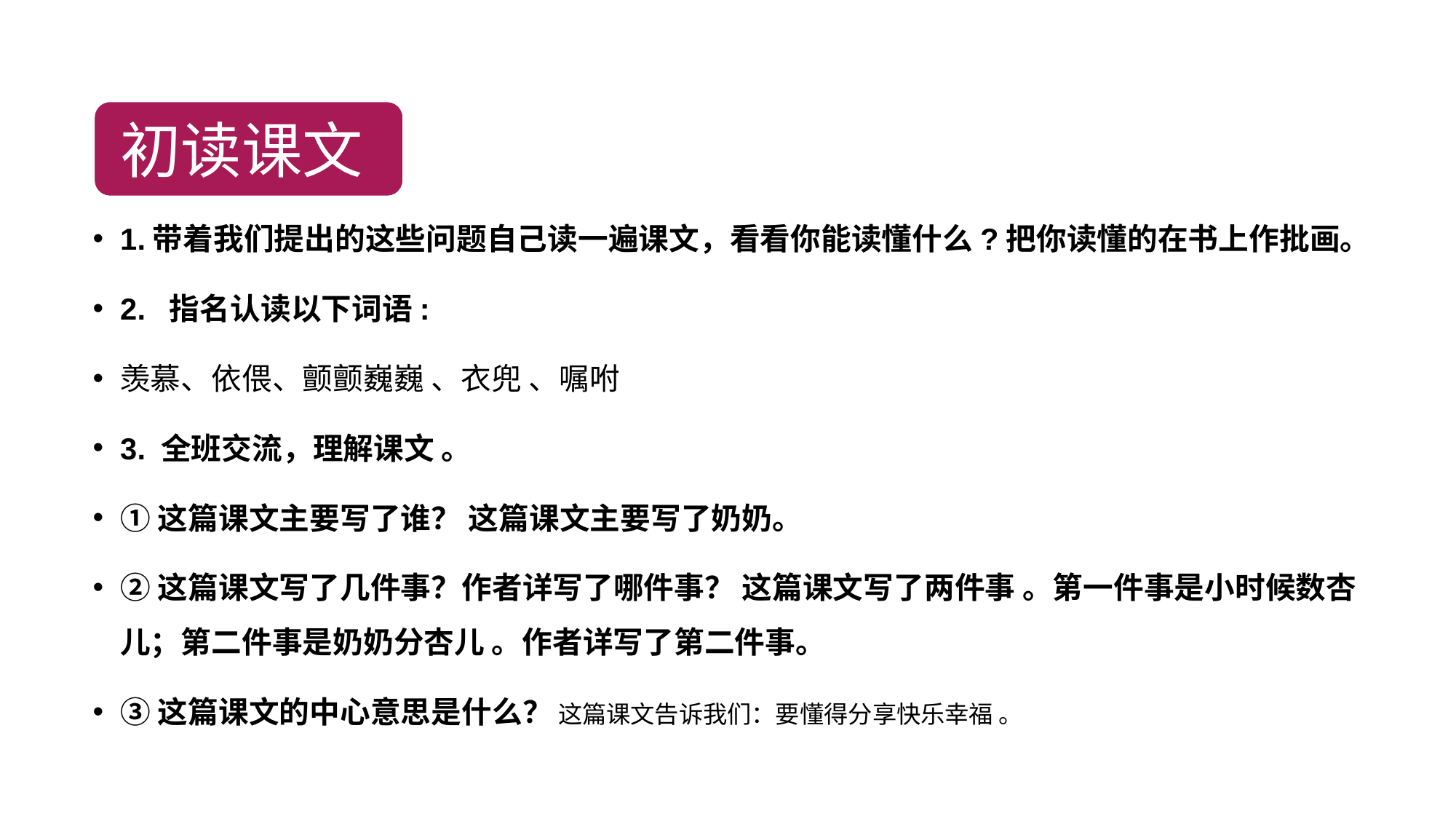

初读课文
1.带着我们提出的这些问题自己读一遍课文，看看你能读懂什么?把你读懂的在书上作批画。
2.  指名认读以下词语:
羡慕、依偎、颤颤巍巍 、衣兜 、嘱咐
3. 全班交流，理解课文 。
①这篇课文主要写了谁？ 这篇课文主要写了奶奶。
②这篇课文写了几件事？作者详写了哪件事？ 这篇课文写了两件事 。第一件事是小时候数杏儿；第二件事是奶奶分杏儿 。作者详写了第二件事。
③这篇课文的中心意思是什么？ 这篇课文告诉我们：要懂得分享快乐幸福 。